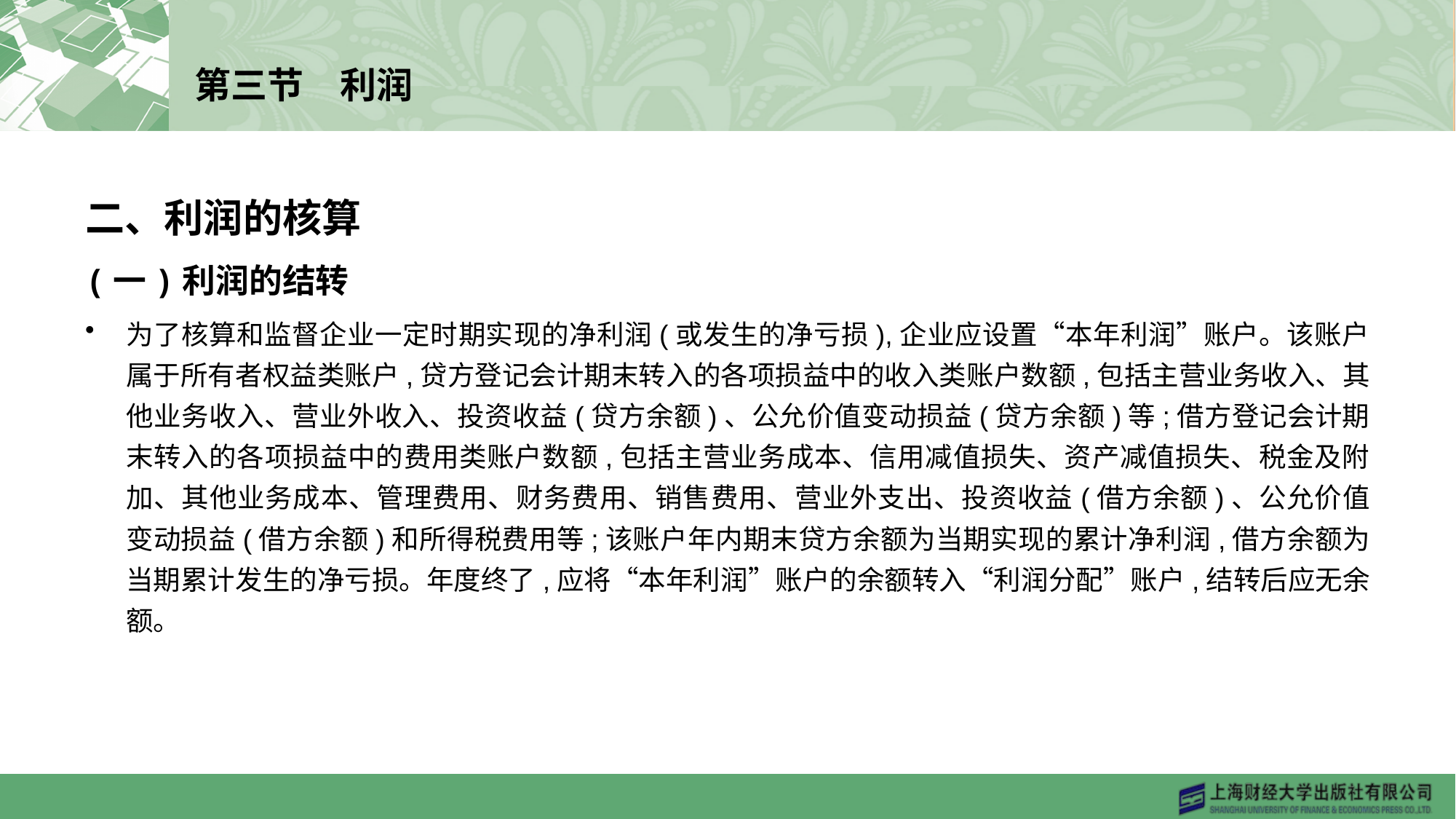

# 第三节　利润
二、利润的核算
(一)利润的结转
为了核算和监督企业一定时期实现的净利润(或发生的净亏损),企业应设置“本年利润”账户。该账户属于所有者权益类账户,贷方登记会计期末转入的各项损益中的收入类账户数额,包括主营业务收入、其他业务收入、营业外收入、投资收益(贷方余额)、公允价值变动损益(贷方余额)等;借方登记会计期末转入的各项损益中的费用类账户数额,包括主营业务成本、信用减值损失、资产减值损失、税金及附加、其他业务成本、管理费用、财务费用、销售费用、营业外支出、投资收益(借方余额)、公允价值变动损益(借方余额)和所得税费用等;该账户年内期末贷方余额为当期实现的累计净利润,借方余额为当期累计发生的净亏损。年度终了,应将“本年利润”账户的余额转入“利润分配”账户,结转后应无余额。